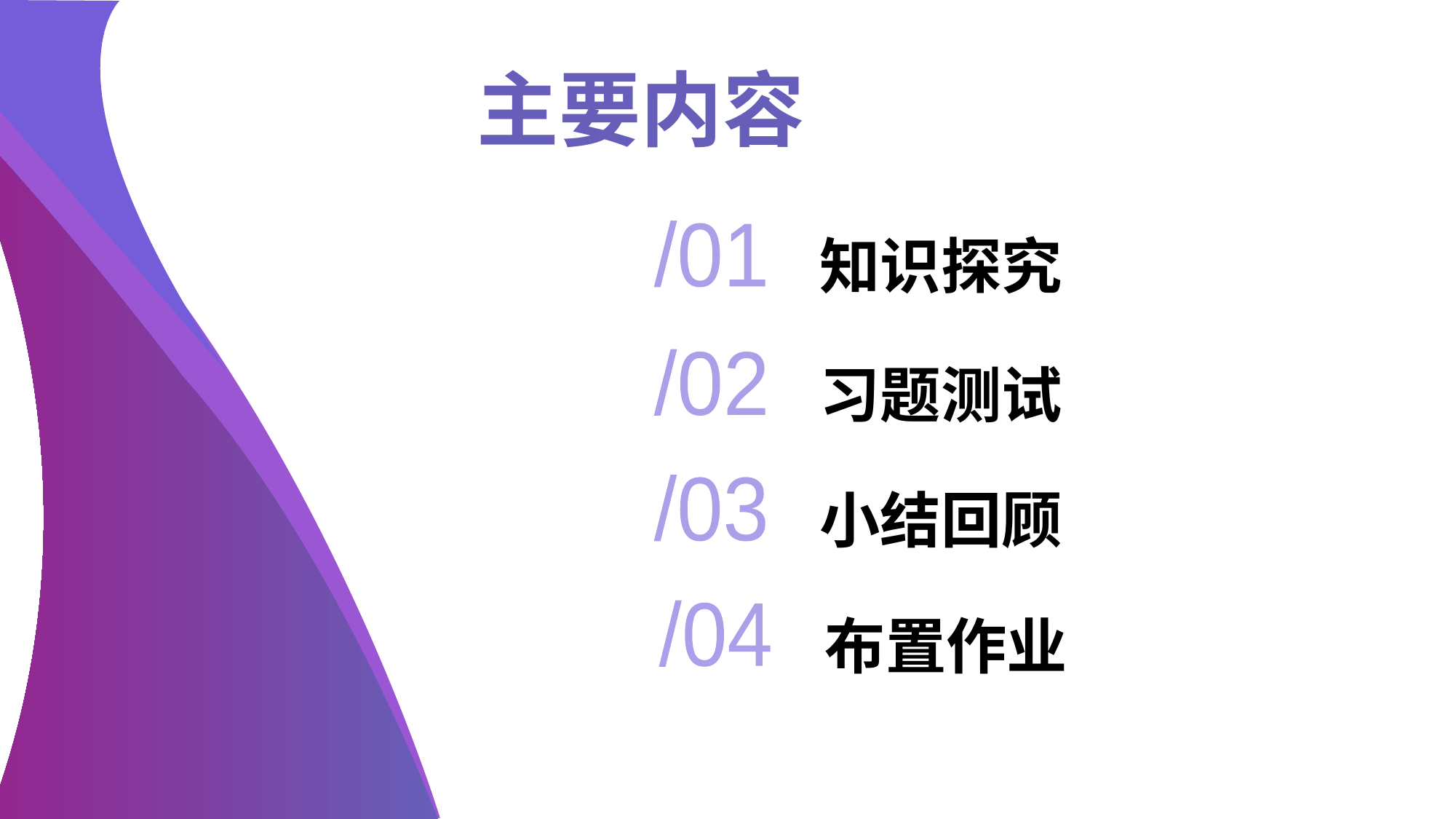

主要内容
知识探究
/01
习题测试
/02
小结回顾
/03
布置作业
/04